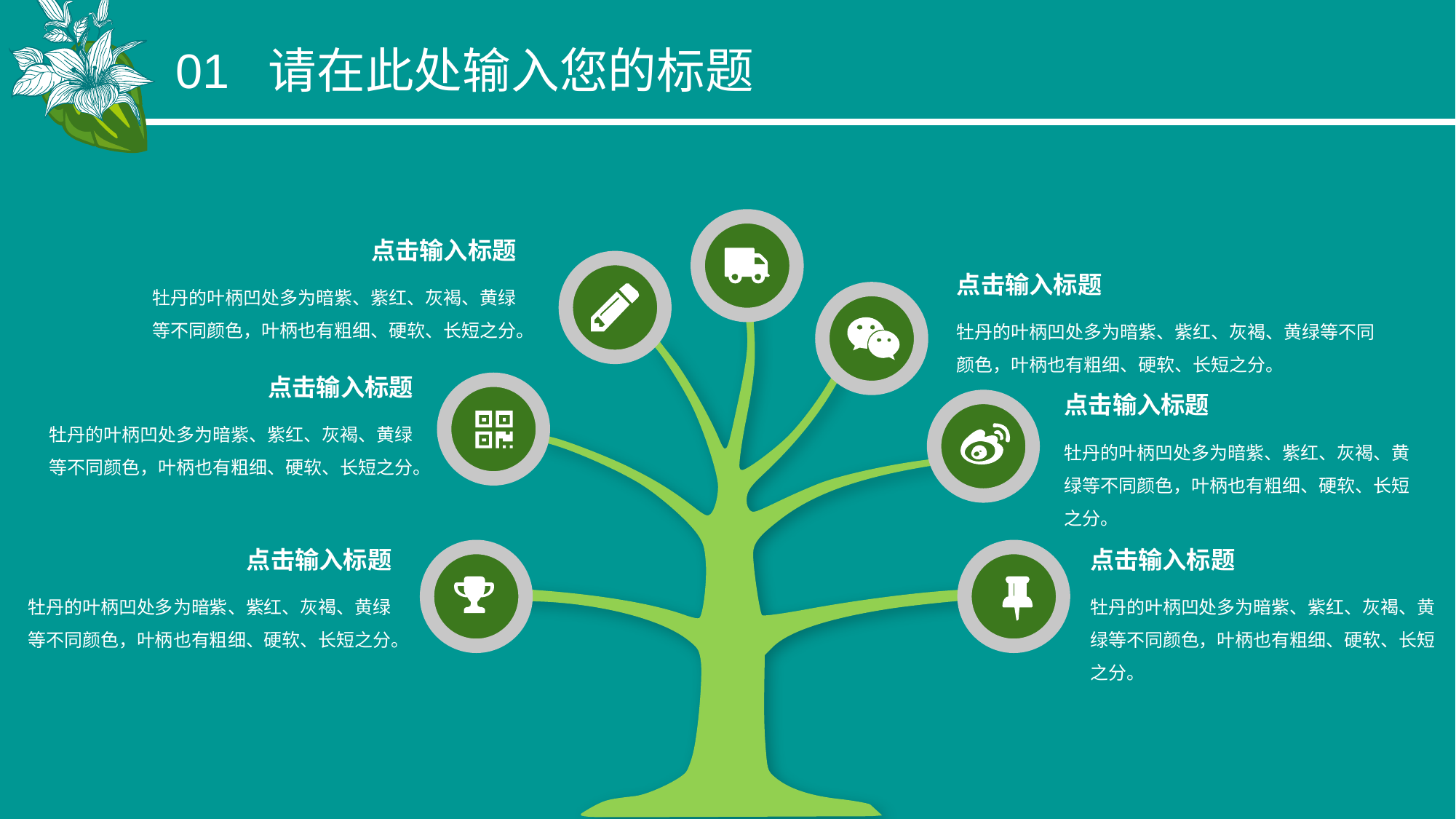

01  请在此处输入您的标题

点击输入标题
牡丹的叶柄凹处多为暗紫、紫红、灰褐、黄绿等不同颜色，叶柄也有粗细、硬软、长短之分。

点击输入标题
牡丹的叶柄凹处多为暗紫、紫红、灰褐、黄绿等不同颜色，叶柄也有粗细、硬软、长短之分。

点击输入标题
牡丹的叶柄凹处多为暗紫、紫红、灰褐、黄绿等不同颜色，叶柄也有粗细、硬软、长短之分。

点击输入标题
牡丹的叶柄凹处多为暗紫、紫红、灰褐、黄绿等不同颜色，叶柄也有粗细、硬软、长短之分。

点击输入标题
牡丹的叶柄凹处多为暗紫、紫红、灰褐、黄绿等不同颜色，叶柄也有粗细、硬软、长短之分。
点击输入标题
牡丹的叶柄凹处多为暗紫、紫红、灰褐、黄绿等不同颜色，叶柄也有粗细、硬软、长短之分。